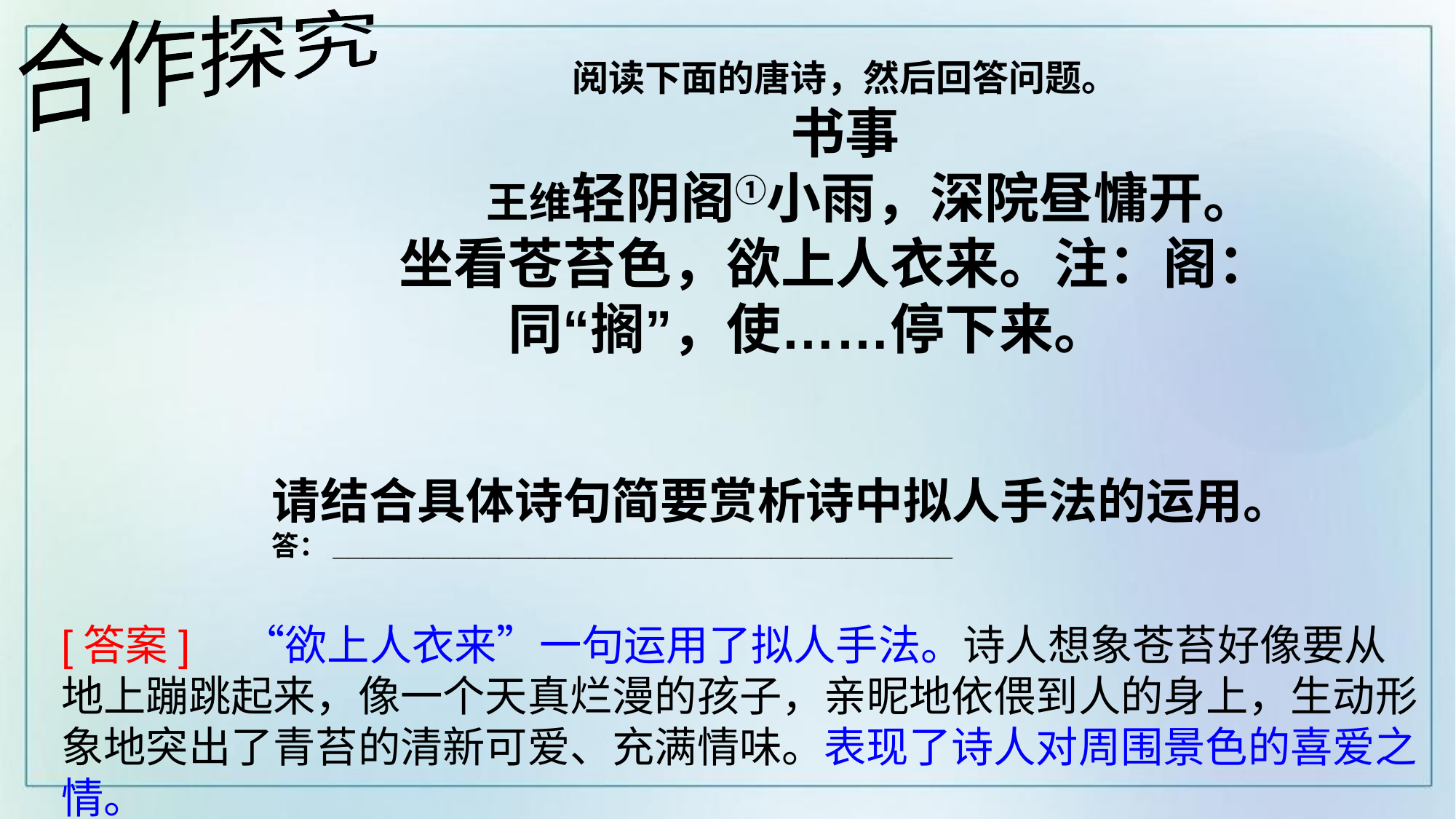

合作探究
阅读下面的唐诗，然后回答问题。
书事
王维轻阴阁①小雨，深院昼慵开。坐看苍苔色，欲上人衣来。注：阁：同“搁”，使……停下来。

请结合具体诗句简要赏析诗中拟人手法的运用。
答：_________________________________________
[答案]　“欲上人衣来”一句运用了拟人手法。诗人想象苍苔好像要从地上蹦跳起来，像一个天真烂漫的孩子，亲昵地依偎到人的身上，生动形象地突出了青苔的清新可爱、充满情味。表现了诗人对周围景色的喜爱之情。